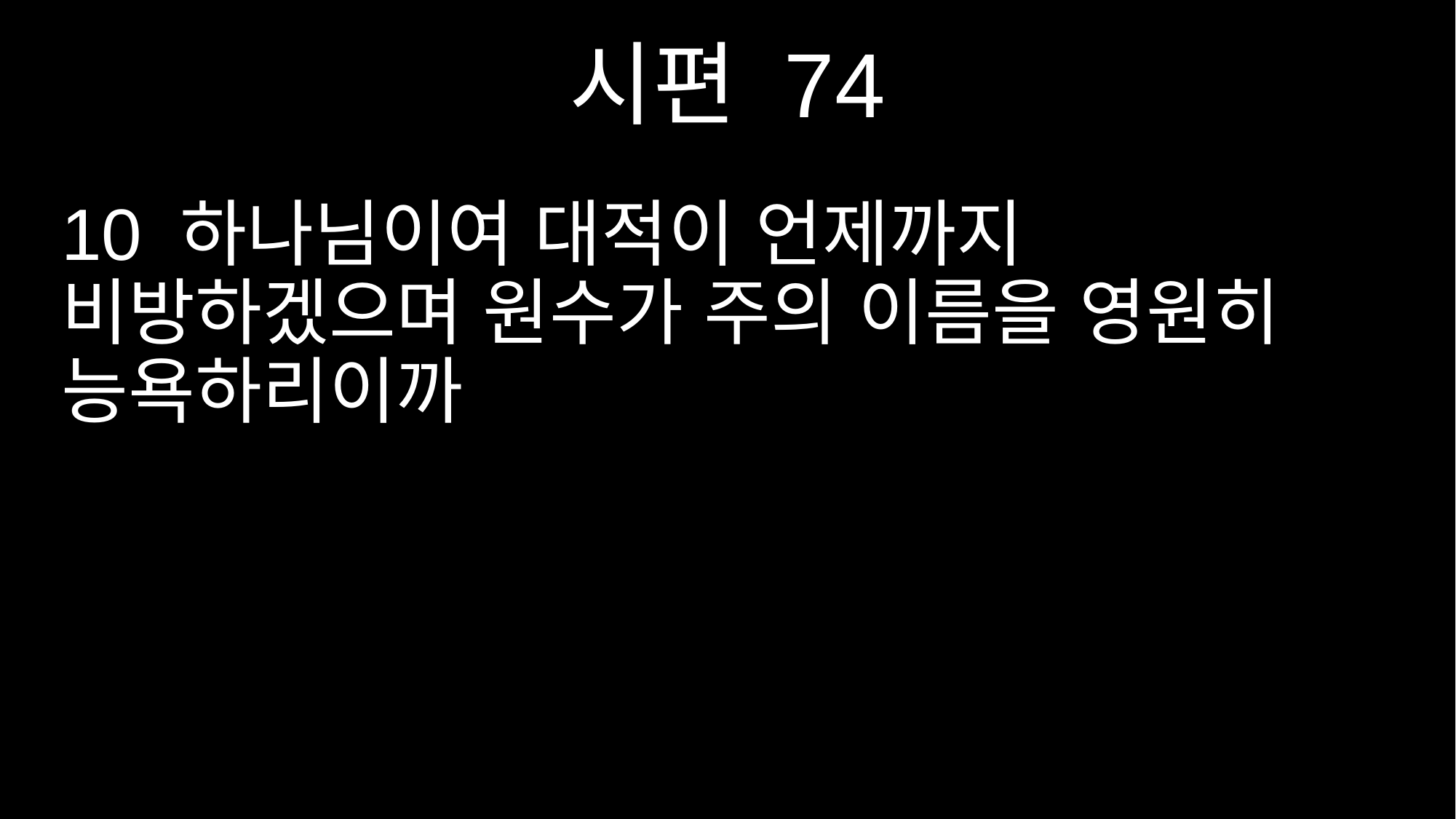

시편 74
10 하나님이여 대적이 언제까지 비방하겠으며 원수가 주의 이름을 영원히 능욕하리이까